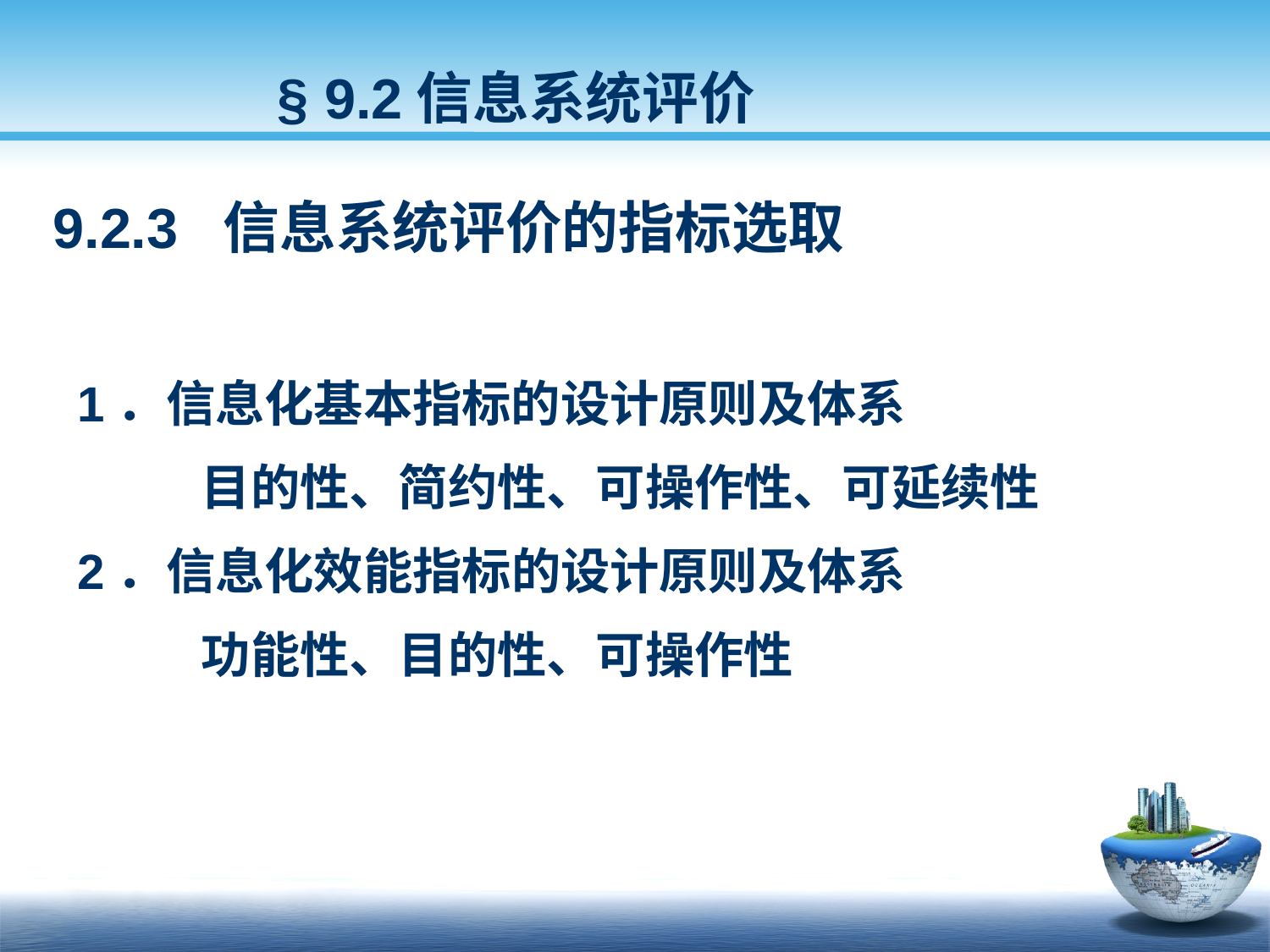

§ 9.2信息系统评价
 9.2.3  信息系统评价的指标选取
1．信息化基本指标的设计原则及体系
          目的性、简约性、可操作性、可延续性
2．信息化效能指标的设计原则及体系
          功能性、目的性、可操作性